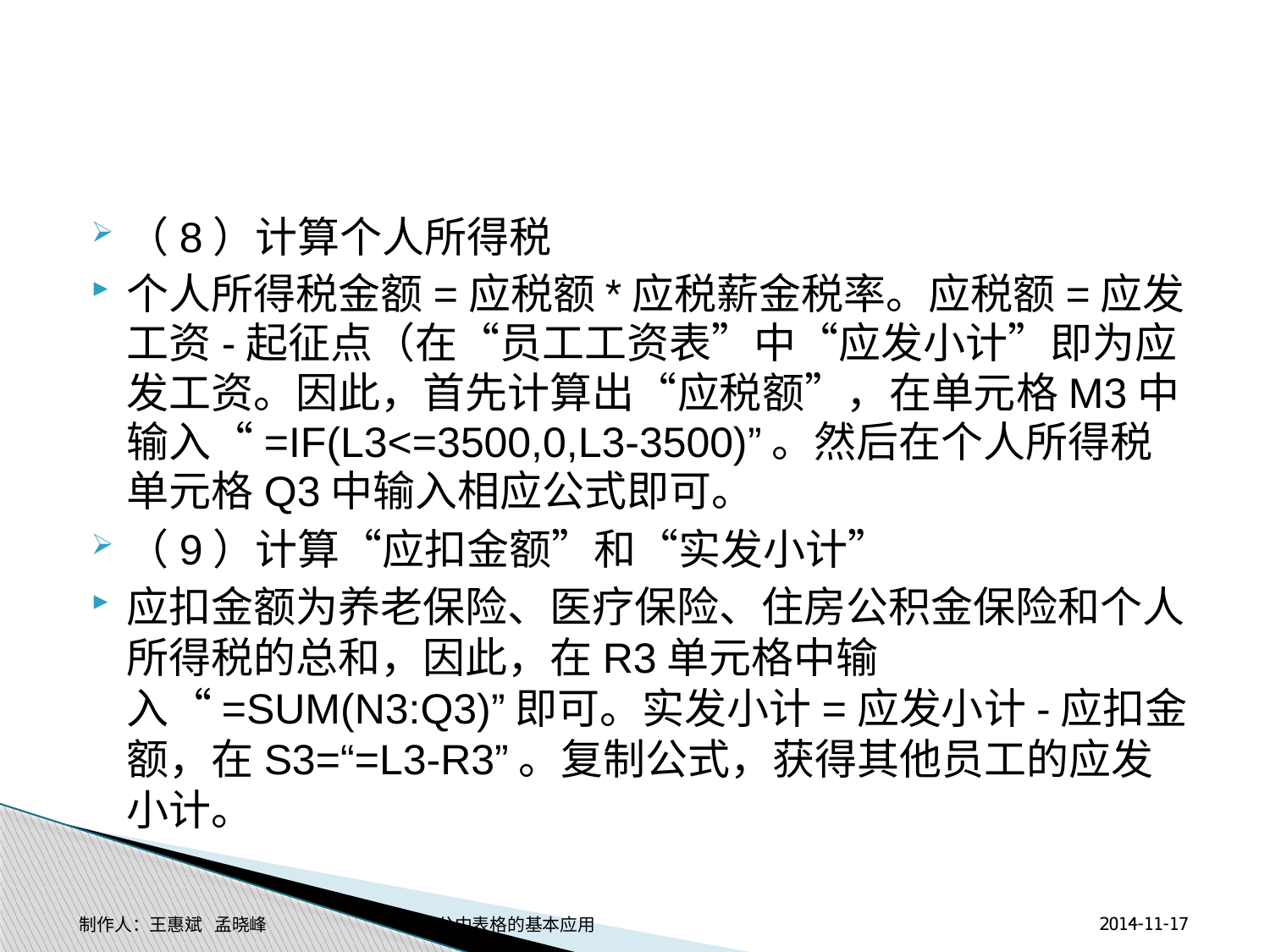

#
（8）计算个人所得税
个人所得税金额=应税额*应税薪金税率。应税额=应发工资-起征点（在“员工工资表”中“应发小计”即为应发工资。因此，首先计算出“应税额”，在单元格M3中输入“=IF(L3<=3500,0,L3-3500)”。然后在个人所得税单元格Q3中输入相应公式即可。
（9）计算“应扣金额”和“实发小计”
应扣金额为养老保险、医疗保险、住房公积金保险和个人所得税的总和，因此，在R3单元格中输入“=SUM(N3:Q3)”即可。实发小计=应发小计-应扣金额，在S3=“=L3-R3”。复制公式，获得其他员工的应发小计。

2014-11-17
制作人：王惠斌   孟晓峰                                      办公中表格的基本应用